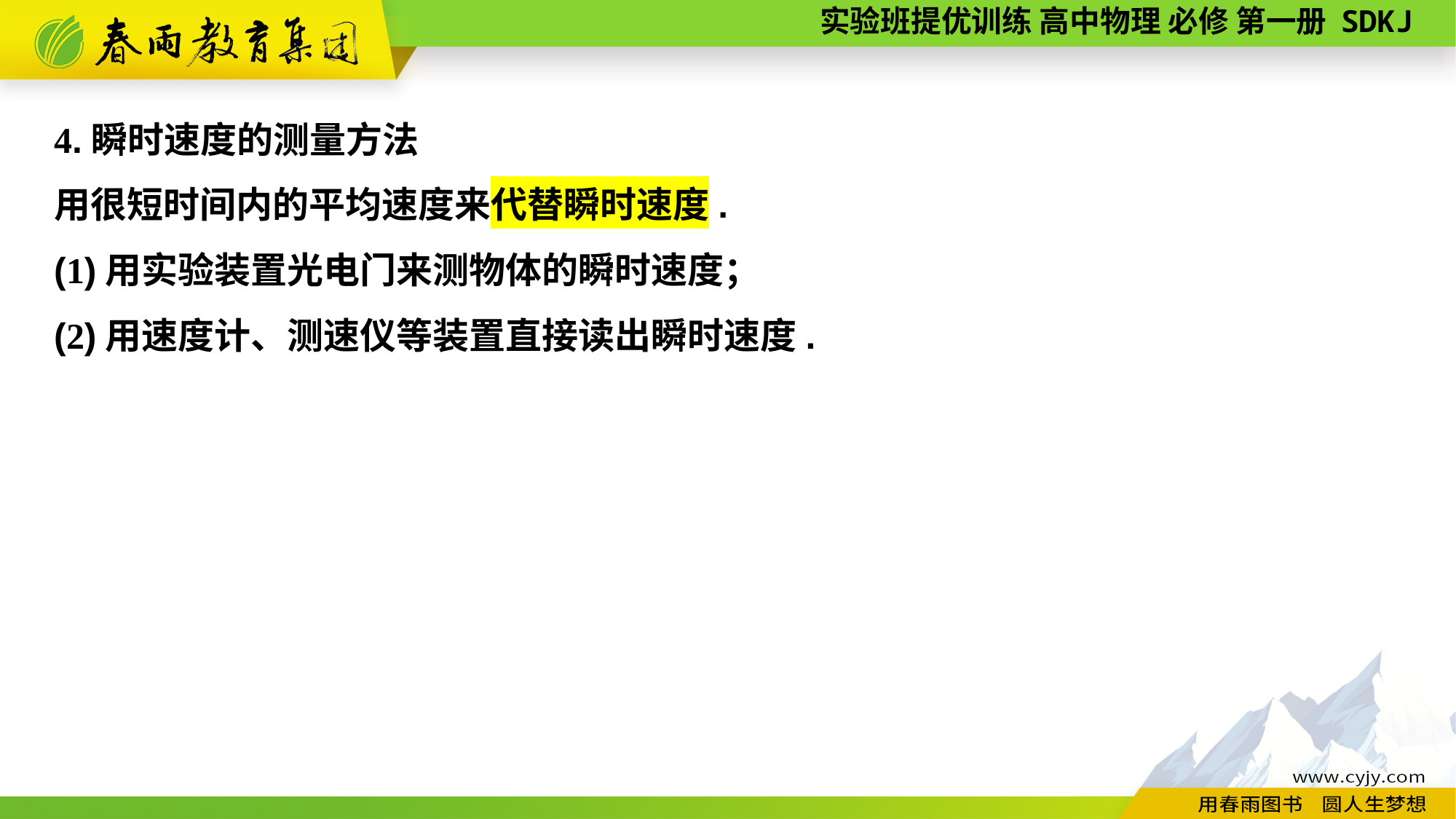

4.瞬时速度的测量方法
用很短时间内的平均速度来代替瞬时速度.
(1)用实验装置光电门来测物体的瞬时速度；
(2)用速度计、测速仪等装置直接读出瞬时速度.